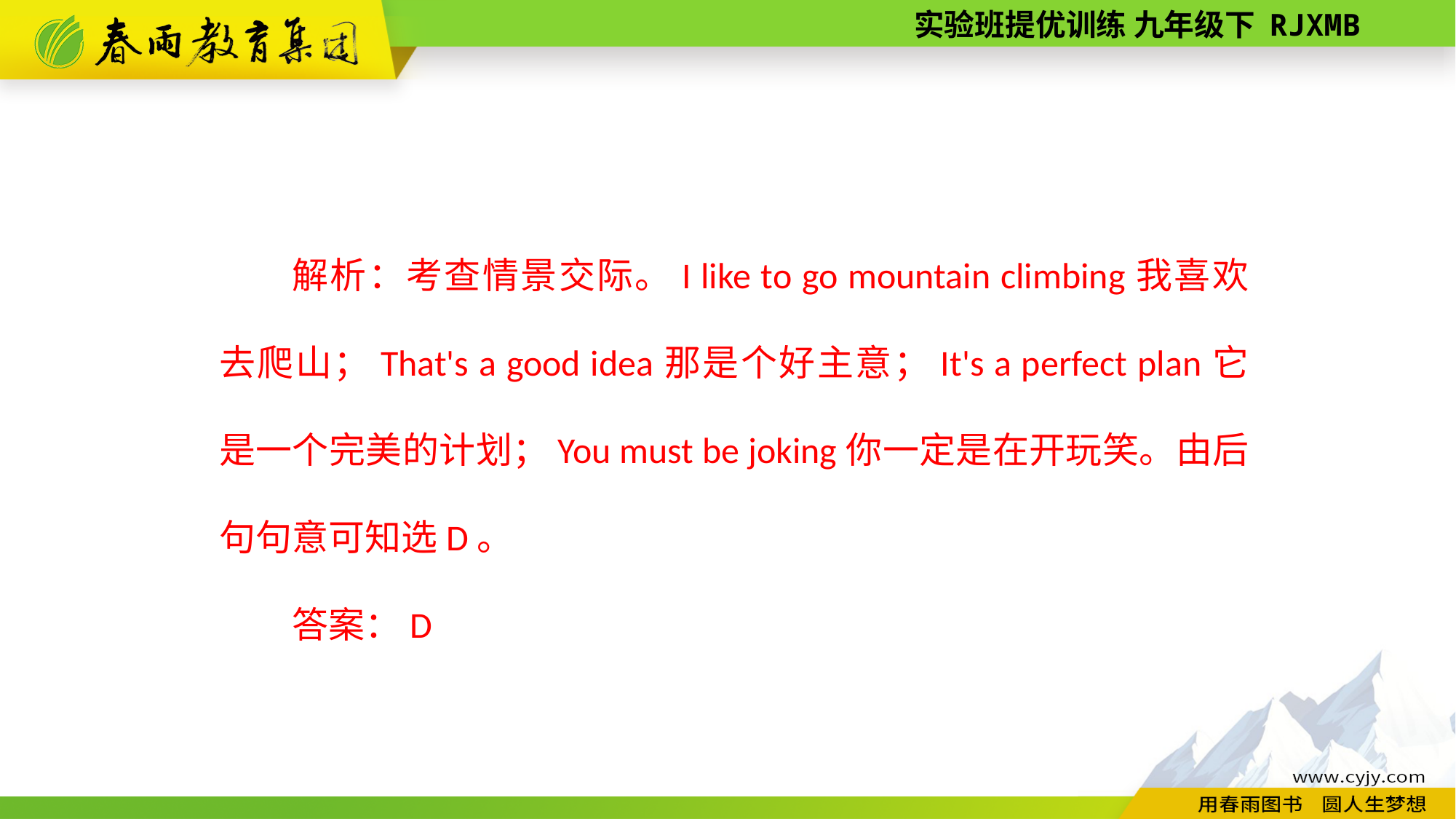

解析：考查情景交际。I like to go mountain climbing我喜欢去爬山；That's a good idea那是个好主意；It's a perfect plan它是一个完美的计划；You must be joking你一定是在开玩笑。由后句句意可知选D。
答案：D